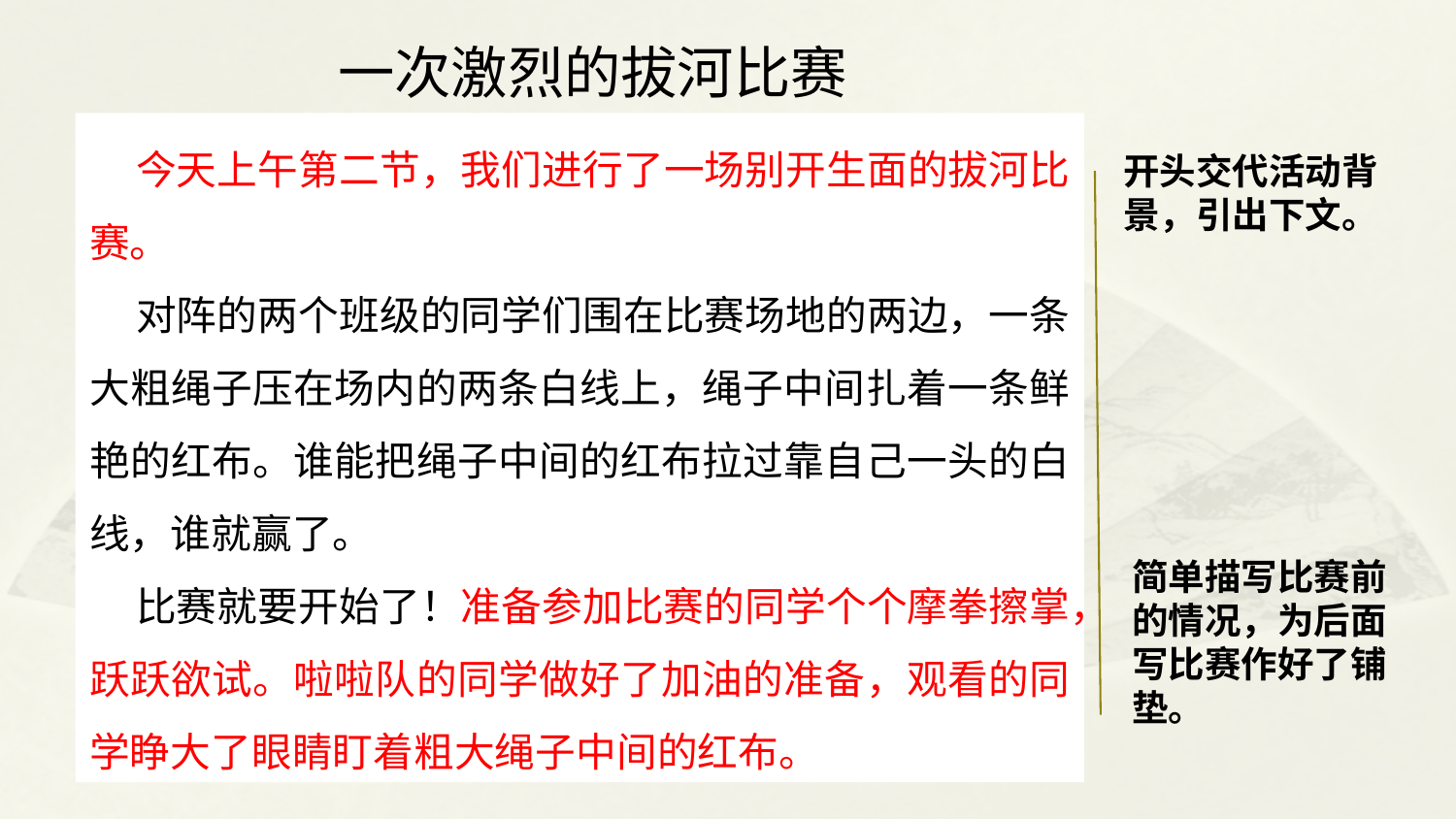

一次激烈的拔河比赛
    今天上午第二节，我们进行了一场别开生面的拔河比赛。
    对阵的两个班级的同学们围在比赛场地的两边，一条大粗绳子压在场内的两条白线上，绳子中间扎着一条鲜艳的红布。谁能把绳子中间的红布拉过靠自己一头的白线，谁就赢了。
    比赛就要开始了！准备参加比赛的同学个个摩拳擦掌，跃跃欲试。啦啦队的同学做好了加油的准备，观看的同学睁大了眼睛盯着粗大绳子中间的红布。
开头交代活动背景，引出下文。
简单描写比赛前的情况，为后面写比赛作好了铺垫。